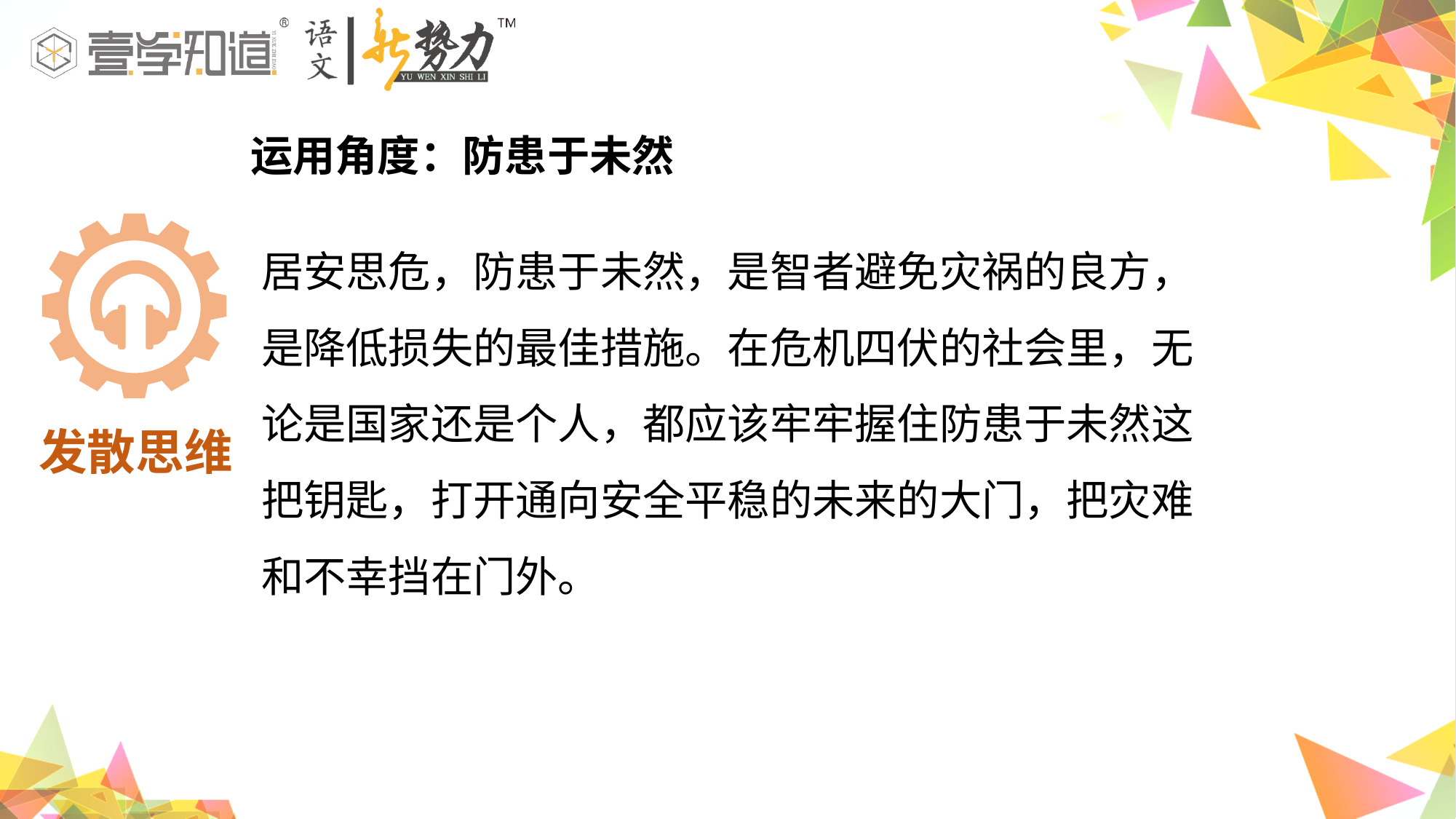

运用角度：防患于未然
居安思危，防患于未然，是智者避免灾祸的良方，是降低损失的最佳措施。在危机四伏的社会里，无论是国家还是个人，都应该牢牢握住防患于未然这把钥匙，打开通向安全平稳的未来的大门，把灾难和不幸挡在门外。

发散思维